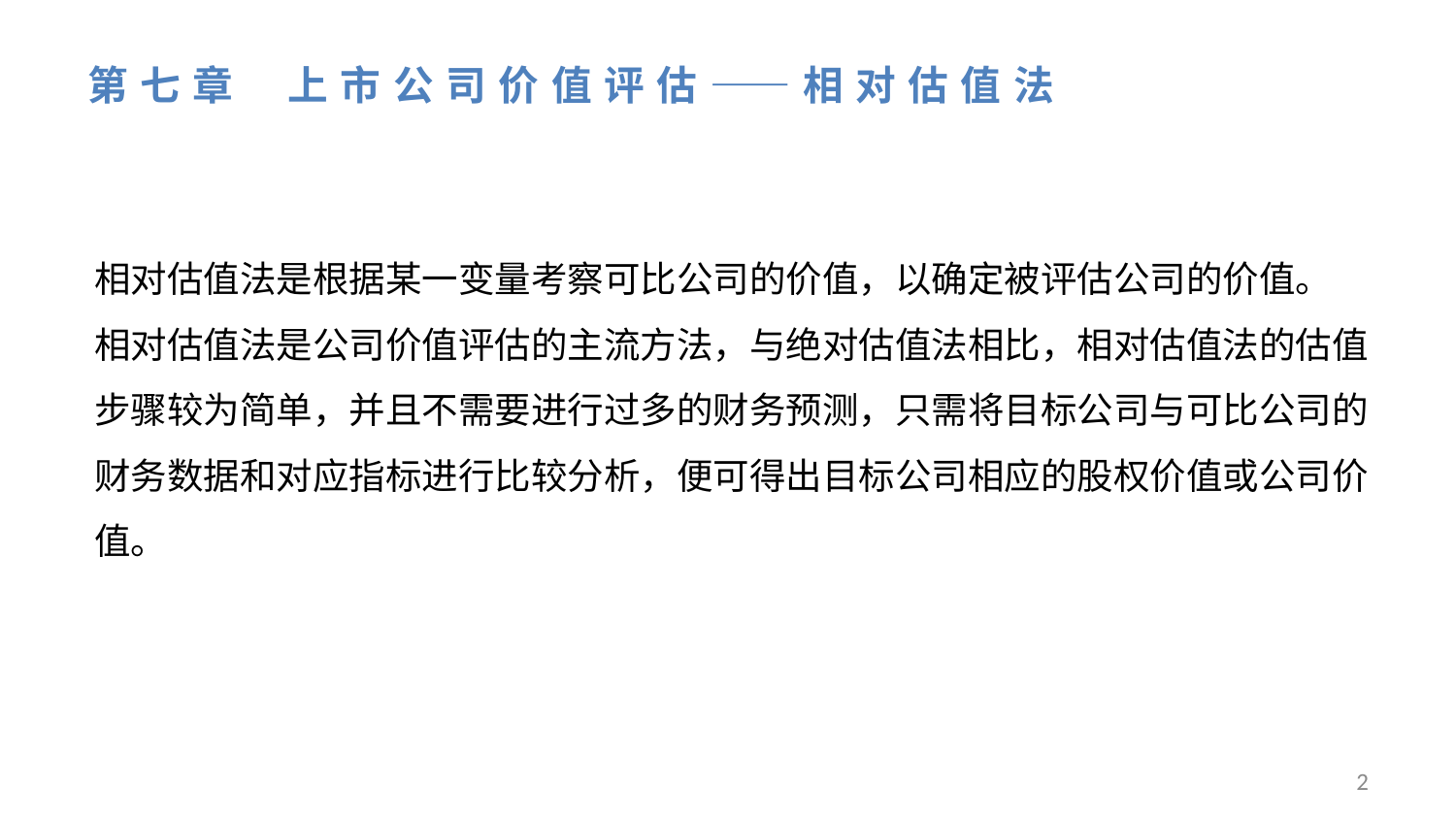

# 第七章  上市公司价值评估——相对估值法
相对估值法是根据某一变量考察可比公司的价值，以确定被评估公司的价值。
相对估值法是公司价值评估的主流方法，与绝对估值法相比，相对估值法的估值步骤较为简单，并且不需要进行过多的财务预测，只需将目标公司与可比公司的财务数据和对应指标进行比较分析，便可得出目标公司相应的股权价值或公司价值。
2